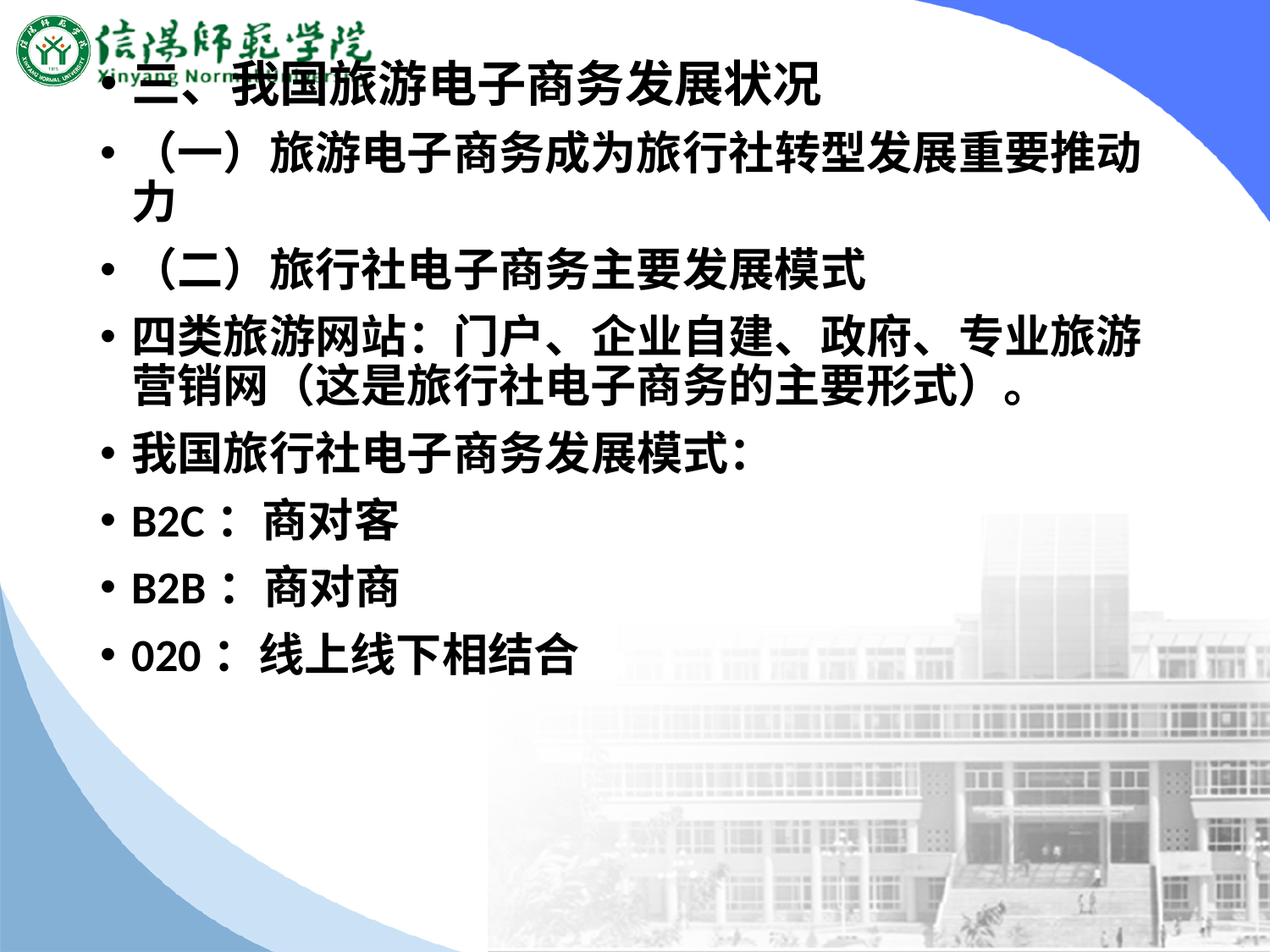

#
三、我国旅游电子商务发展状况
（一）旅游电子商务成为旅行社转型发展重要推动力
（二）旅行社电子商务主要发展模式
四类旅游网站：门户、企业自建、政府、专业旅游营销网（这是旅行社电子商务的主要形式）。
我国旅行社电子商务发展模式：
B2C：商对客
B2B：商对商
020：线上线下相结合